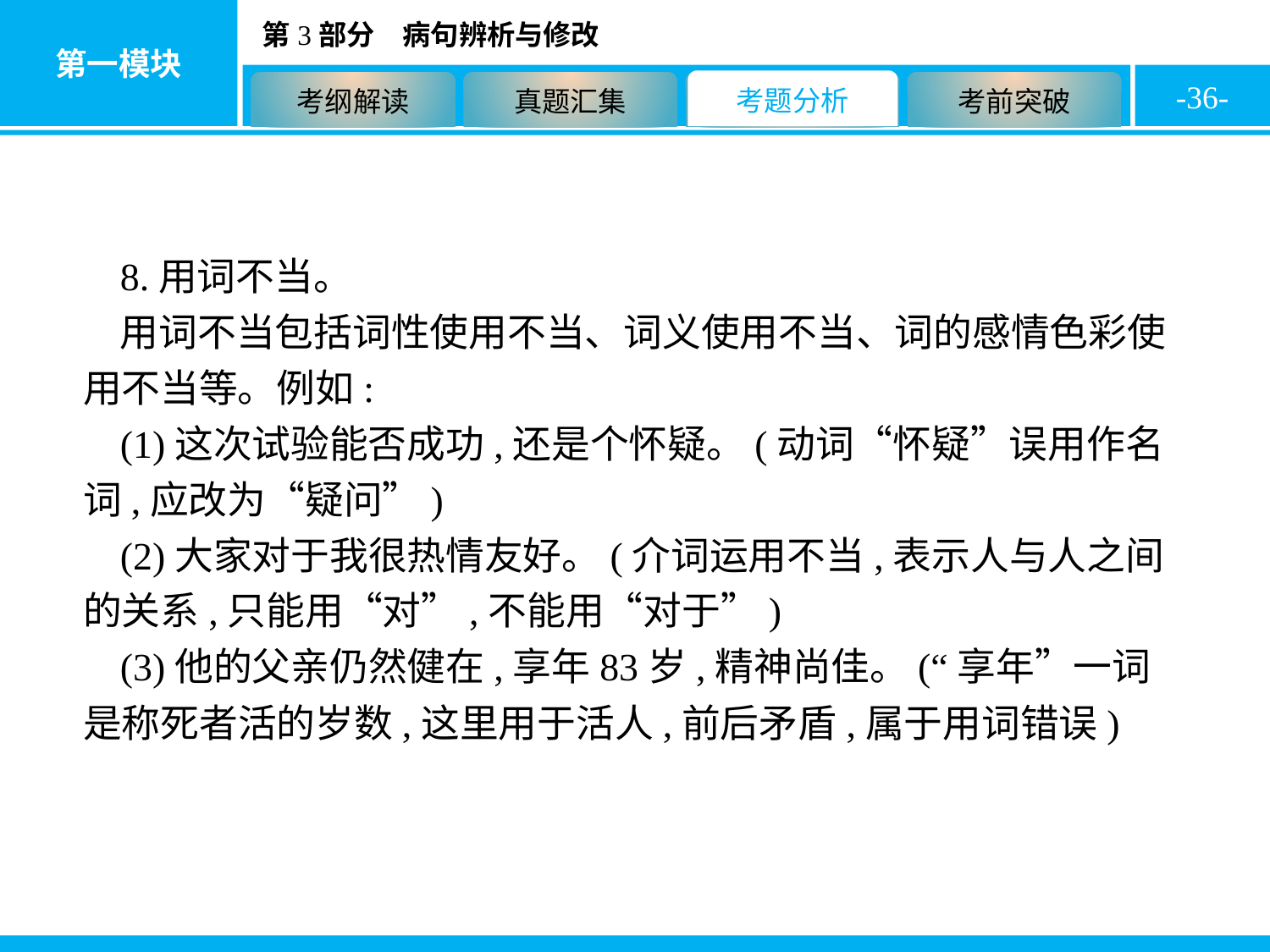

-36-
8.用词不当。
用词不当包括词性使用不当、词义使用不当、词的感情色彩使用不当等。例如:
(1)这次试验能否成功,还是个怀疑。(动词“怀疑”误用作名词,应改为“疑问”)
(2)大家对于我很热情友好。(介词运用不当,表示人与人之间的关系,只能用“对”,不能用“对于”)
(3)他的父亲仍然健在,享年83岁,精神尚佳。(“享年”一词是称死者活的岁数,这里用于活人,前后矛盾,属于用词错误)